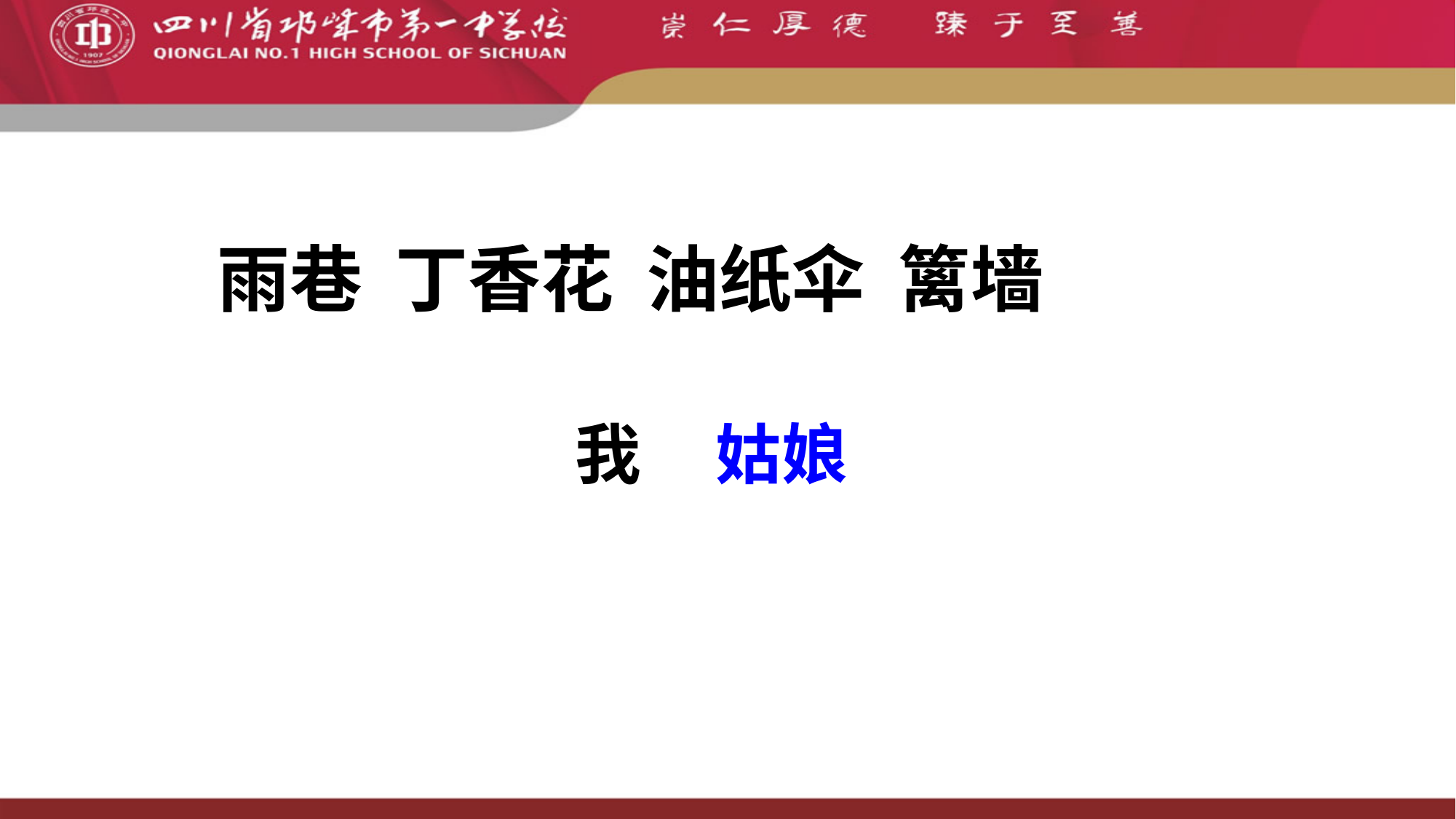

#

雨巷  丁香花  油纸伞  篱墙
 我     姑娘